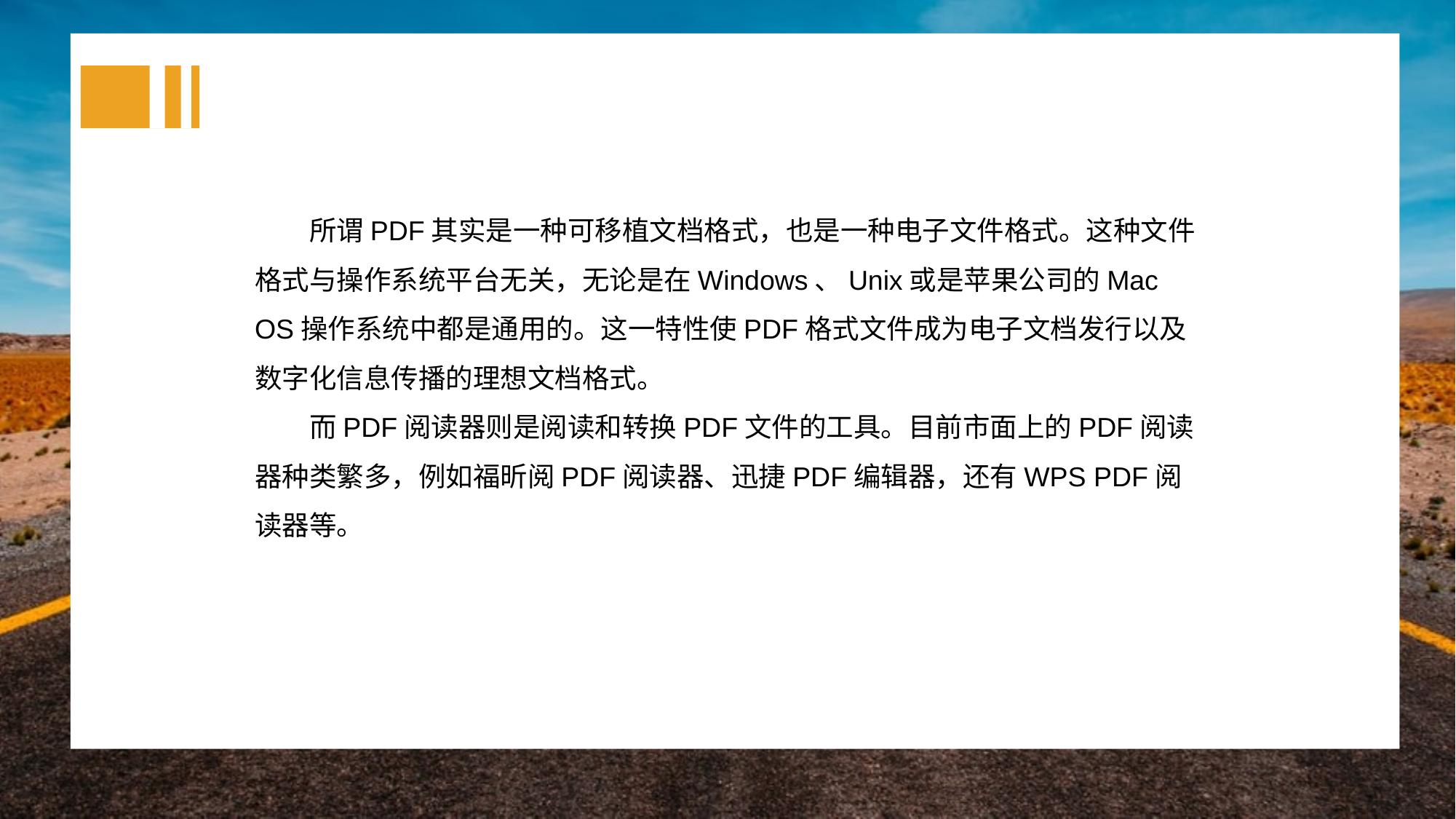

所谓PDF其实是一种可移植文档格式，也是一种电子文件格式。这种文件格式与操作系统平台无关，无论是在Windows、Unix或是苹果公司的Mac OS操作系统中都是通用的。这一特性使PDF格式文件成为电子文档发行以及数字化信息传播的理想文档格式。
而PDF阅读器则是阅读和转换PDF文件的工具。目前市面上的PDF阅读器种类繁多，例如福昕阅PDF阅读器、迅捷PDF编辑器，还有WPS PDF阅读器等。